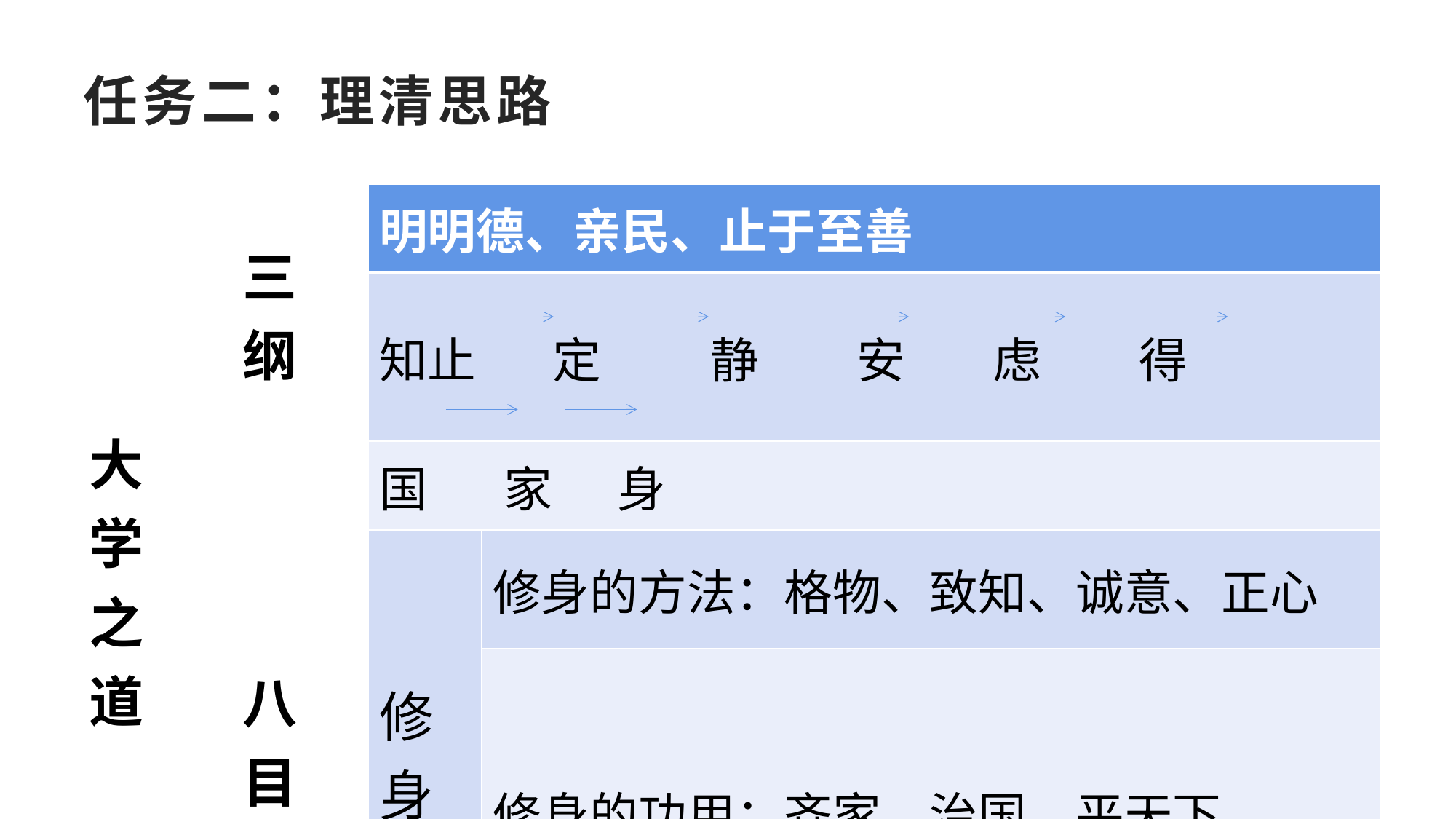

# 任务二：理清思路
| 大 学 之 道 | 三 纲 | 明明德、亲民、止于至善 |  |
| --- | --- | --- | --- |
|  |  | 知止 定 静 安 虑 得 |  |
|  | 八 目 | 国 家 身 |  |
|  |  | 修 身 | 修身的方法：格物、致知、诚意、正心 |
|  |  |  | 修身的功用：齐家、治国、平天下 |